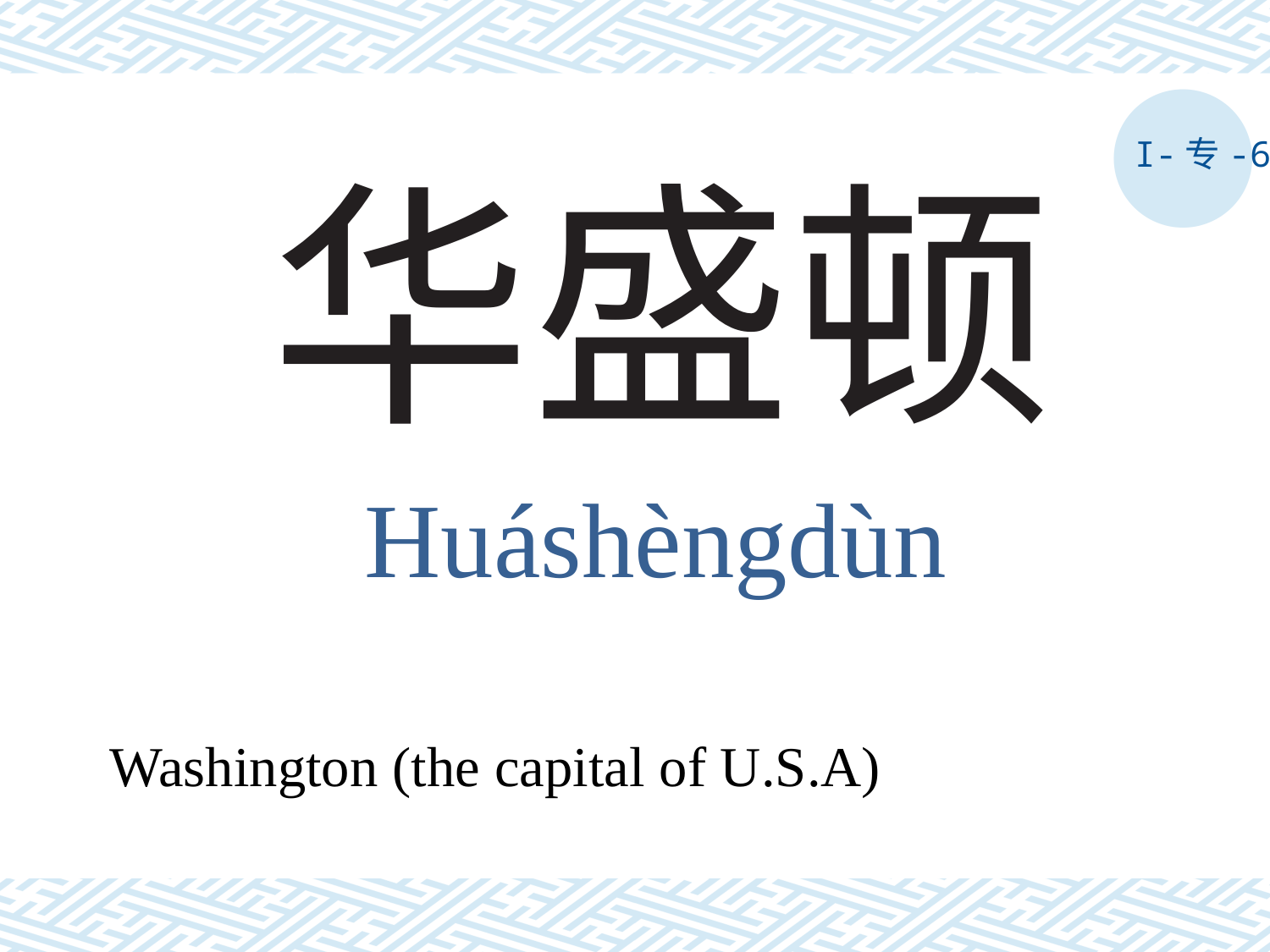

I-专-6

# 华盛顿
Huáshèngdùn
Washington (the capital of U.S.A)